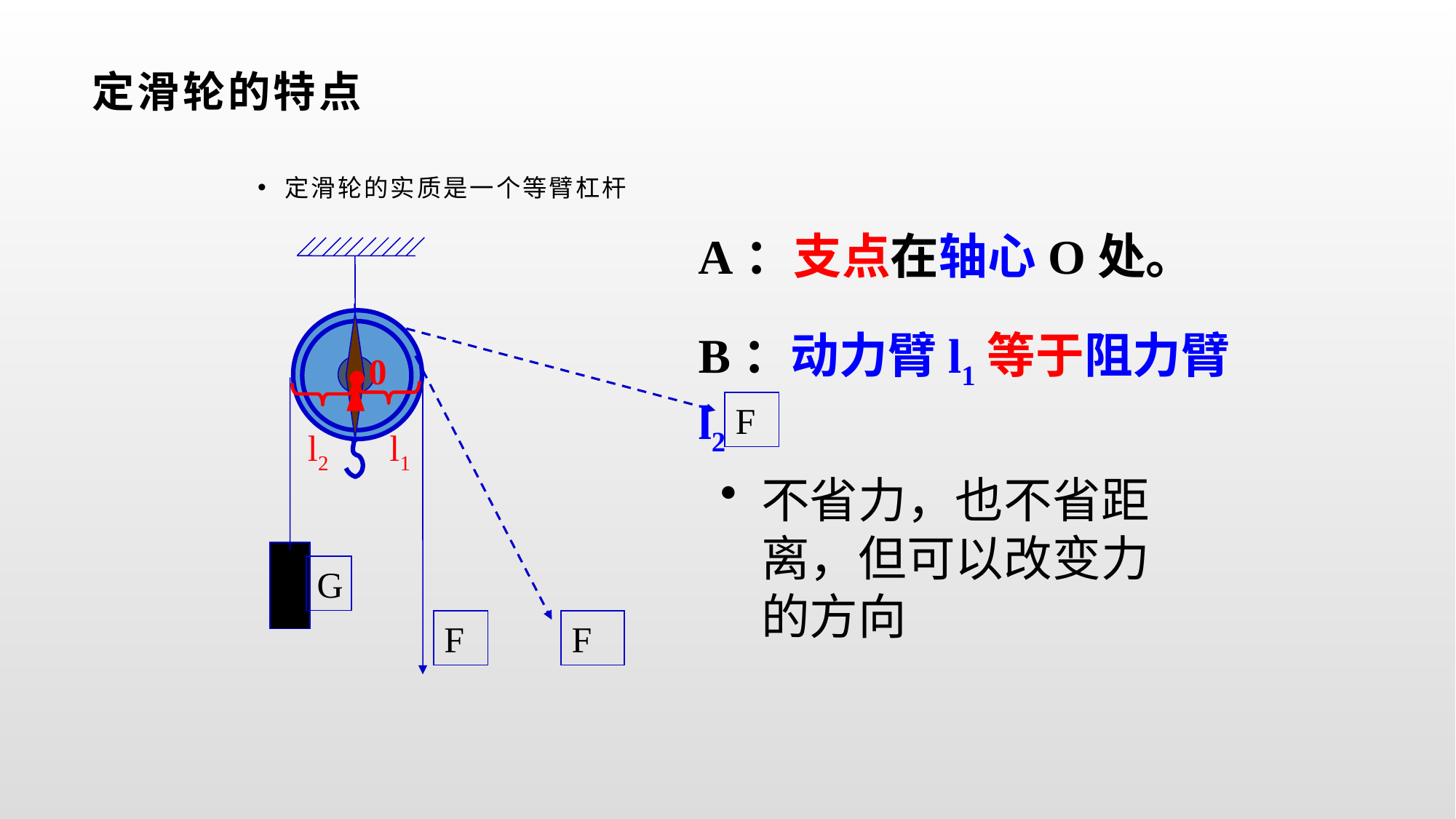

# 定滑轮的特点
定滑轮的实质是一个等臂杠杆

A：支点在轴心O处。

G
F
.0

B：动力臂l1等于阻力臂l2

F

F

l1

l2
不省力，也不省距离，但可以改变力的方向